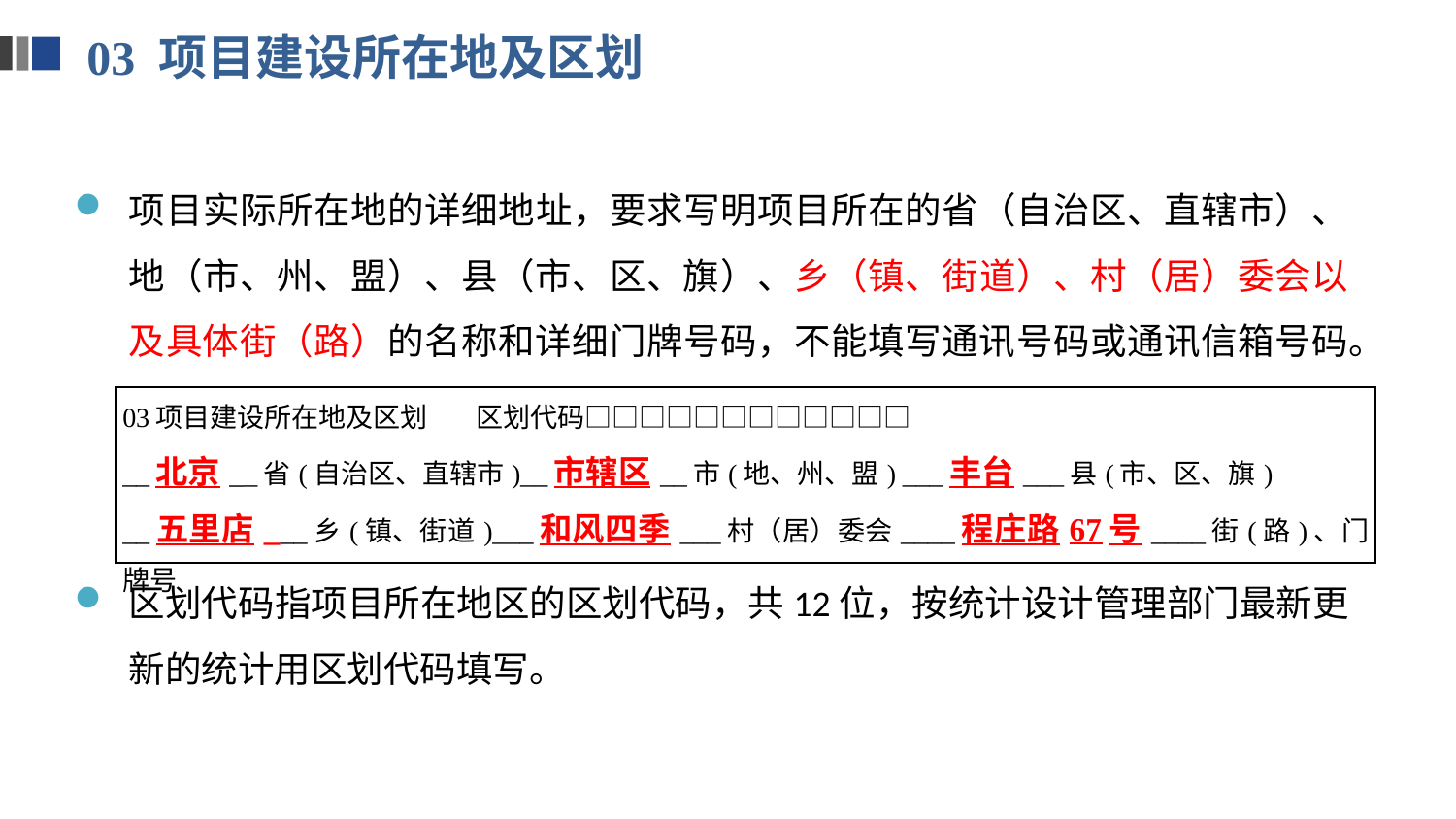

03 项目建设所在地及区划

项目实际所在地的详细地址，要求写明项目所在的省（自治区、直辖市）、地（市、州、盟）、县（市、区、旗）、乡（镇、街道）、村（居）委会以及具体街（路）的名称和详细门牌号码，不能填写通讯号码或通讯信箱号码。

区划代码指项目所在地区的区划代码，共12位，按统计设计管理部门最新更新的统计用区划代码填写。
| 03项目建设所在地及区划 区划代码□□□□□□□□□□□□ \_\_北京\_\_省(自治区、直辖市)\_\_市辖区\_\_市(地、州、盟) \_\_\_丰台\_\_\_县(市、区、旗) \_\_五里店\_\_\_乡(镇、街道)\_\_\_和风四季\_\_\_村（居）委会\_\_\_\_程庄路67号\_\_\_\_街(路)、门牌号 |
| --- |